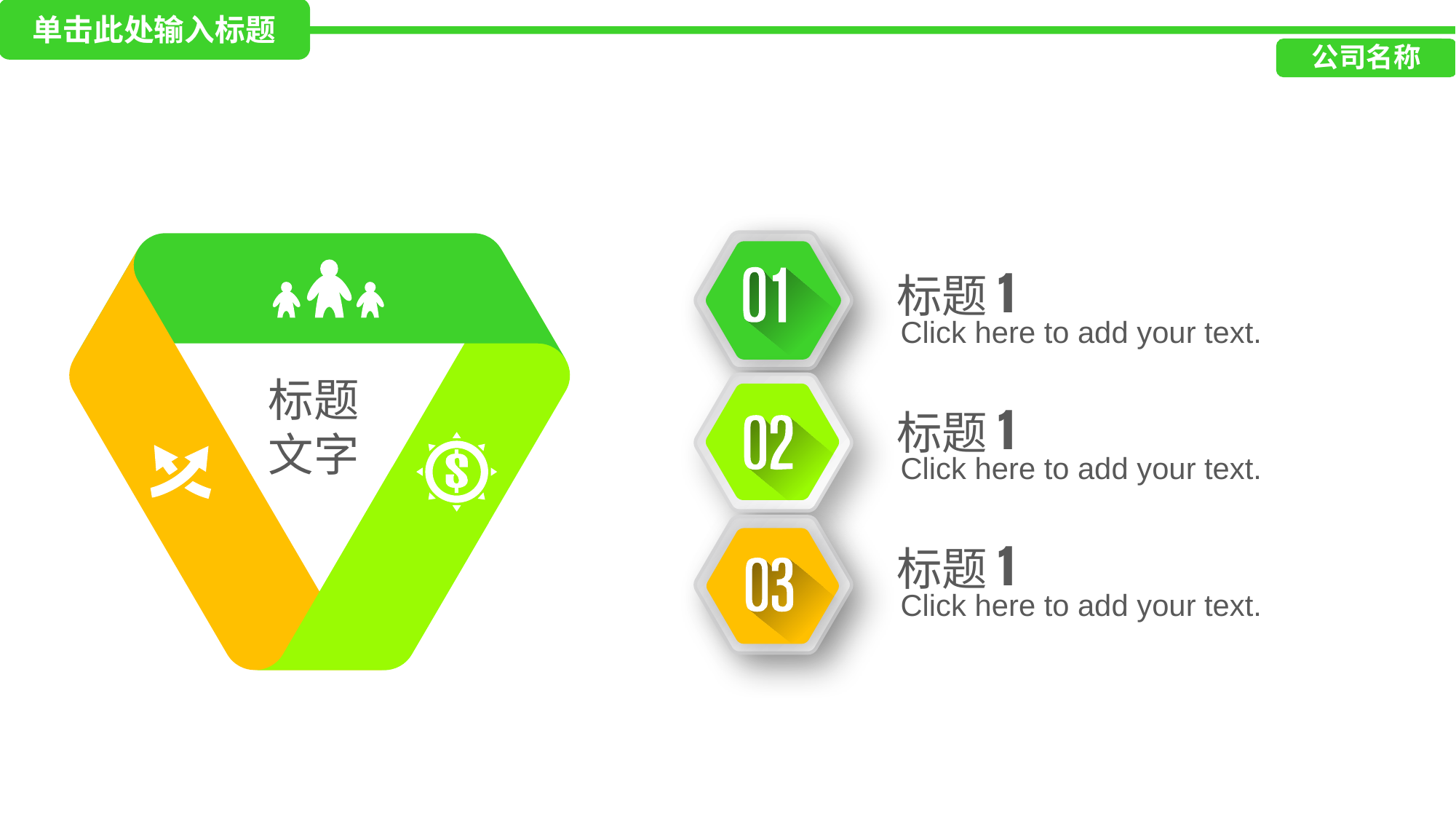

单击此处输入标题
延迟符

公司名称

标题
文字

标题1
Click here to add your text.

标题1
Click here to add your text.

标题1
Click here to add your text.